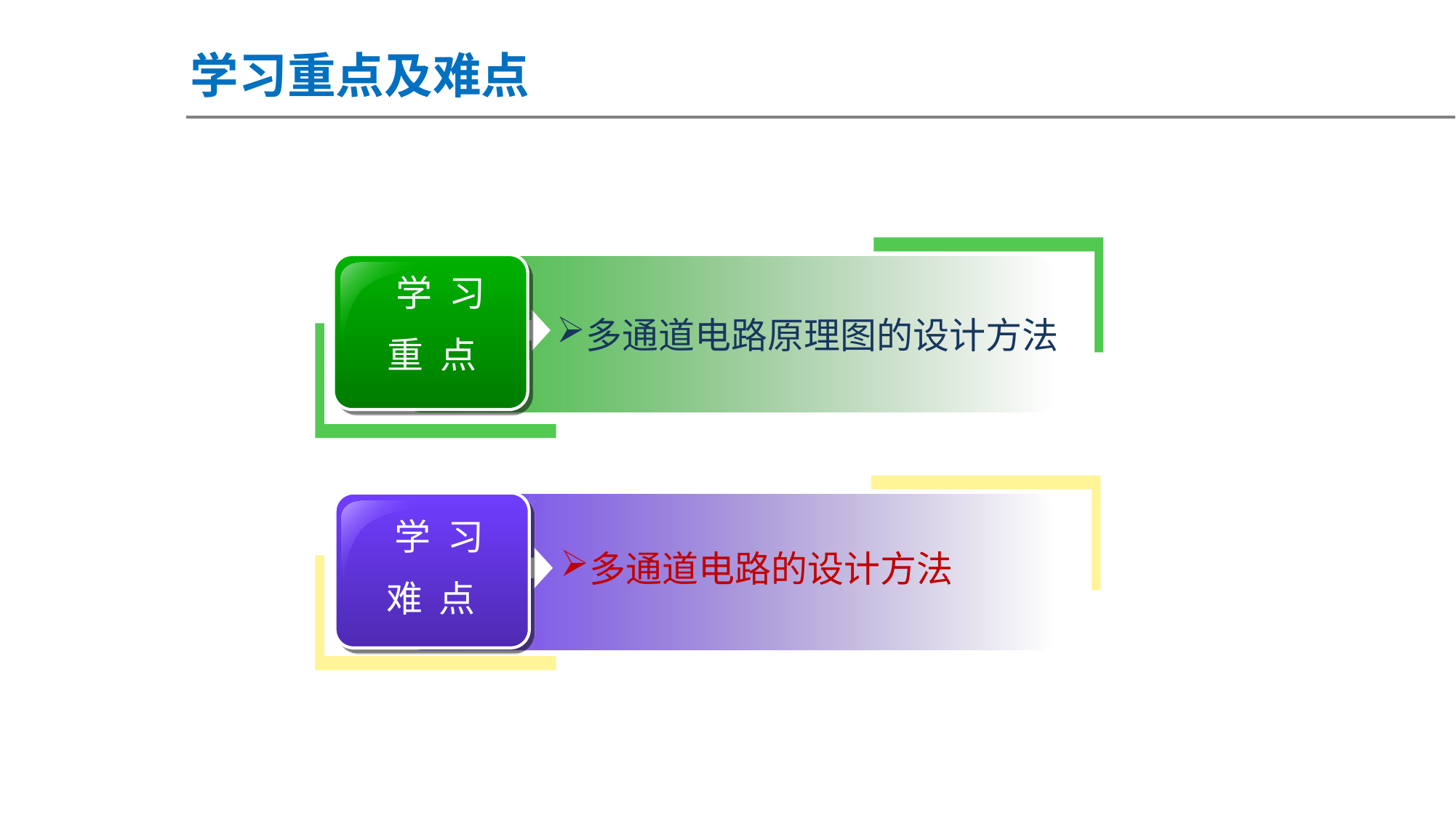

学习重点及难点

 学  习
重  点
多通道电路原理图的设计方法

 学  习
难  点
多通道电路的设计方法